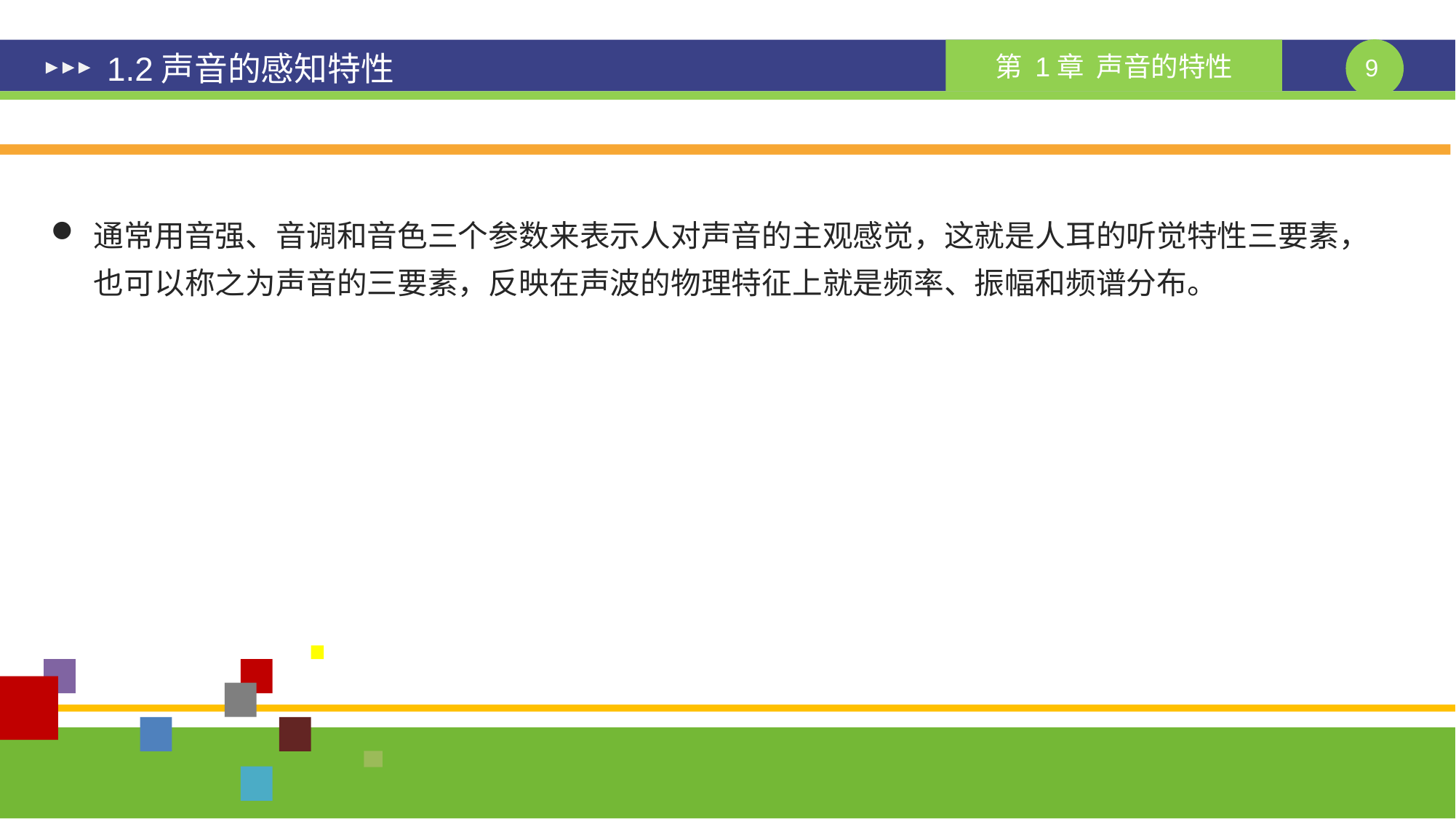

# 1.2声音的感知特性

通常用音强、音调和音色三个参数来表示人对声音的主观感觉，这就是人耳的听觉特性三要素，也可以称之为声音的三要素，反映在声波的物理特征上就是频率、振幅和频谱分布。